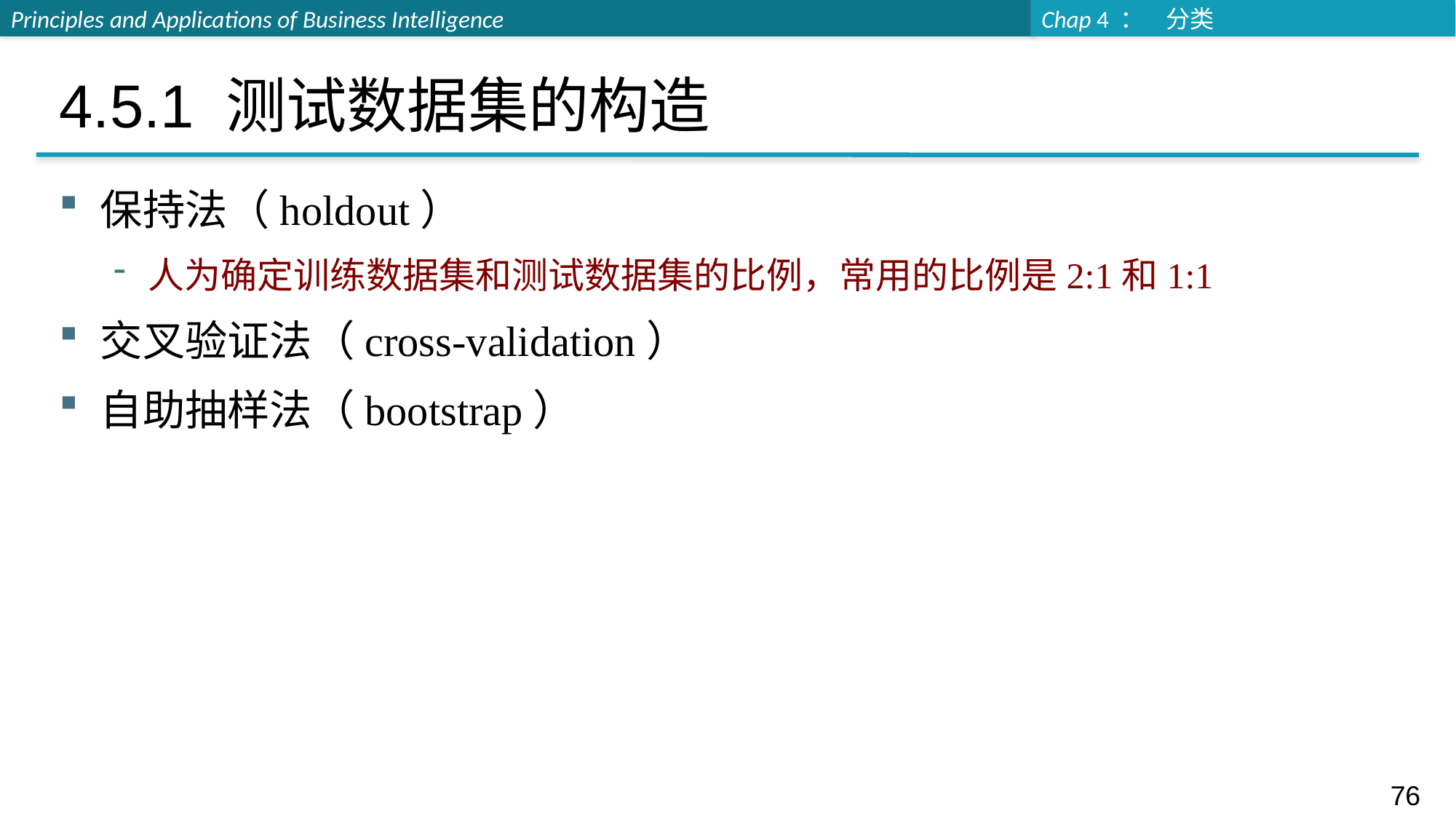

# 4.5.1 测试数据集的构造
保持法（holdout）
人为确定训练数据集和测试数据集的比例，常用的比例是2:1和1:1
交叉验证法（cross-validation）
自助抽样法（bootstrap）